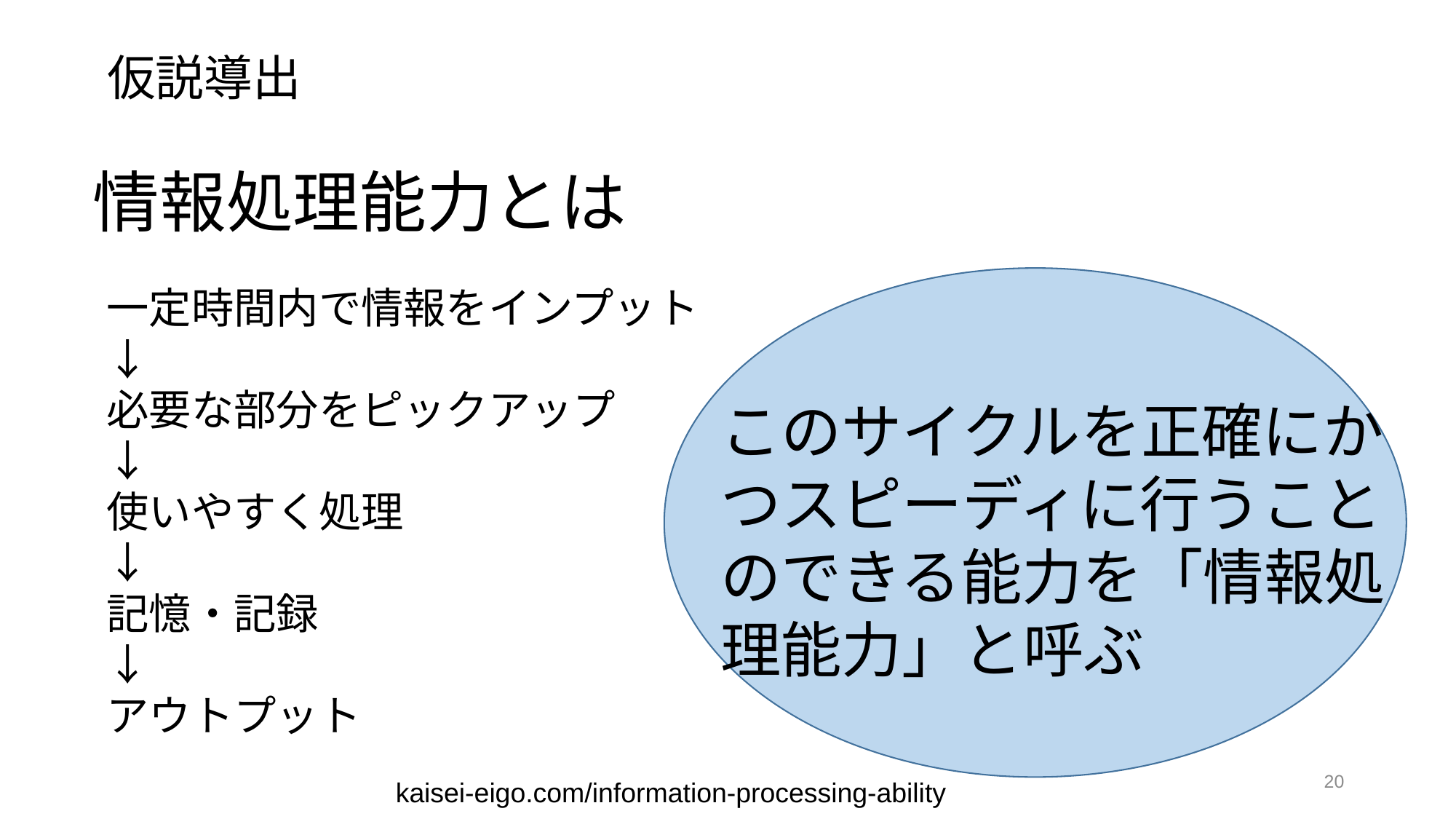

仮説導出
# 情報処理能力とは

一定時間内で情報をインプット
↓
必要な部分をピックアップ
↓
使いやすく処理
↓
記憶・記録
↓
アウトプット
このサイクルを正確にかつスピーディに行うことのできる能力を「情報処理能力」と呼ぶ
20
kaisei-eigo.com/information-processing-ability